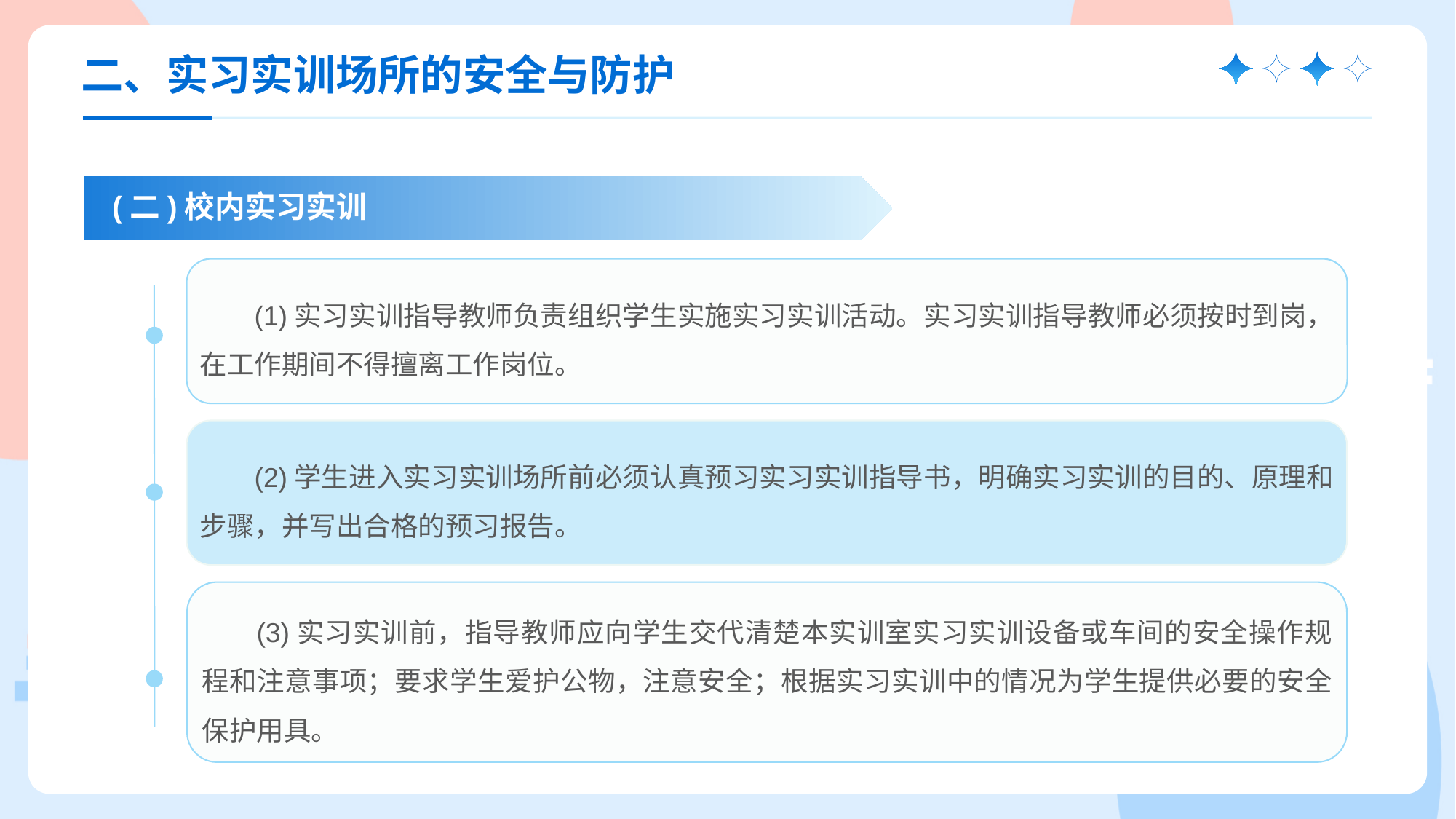

二、实习实训场所的安全与防护
(二)校内实习实训
(1)实习实训指导教师负责组织学生实施实习实训活动。实习实训指导教师必须按时到岗，在工作期间不得擅离工作岗位。

(2)学生进入实习实训场所前必须认真预习实习实训指导书，明确实习实训的目的、原理和步骤，并写出合格的预习报告。
(3)实习实训前，指导教师应向学生交代清楚本实训室实习实训设备或车间的安全操作规程和注意事项；要求学生爱护公物，注意安全；根据实习实训中的情况为学生提供必要的安全保护用具。